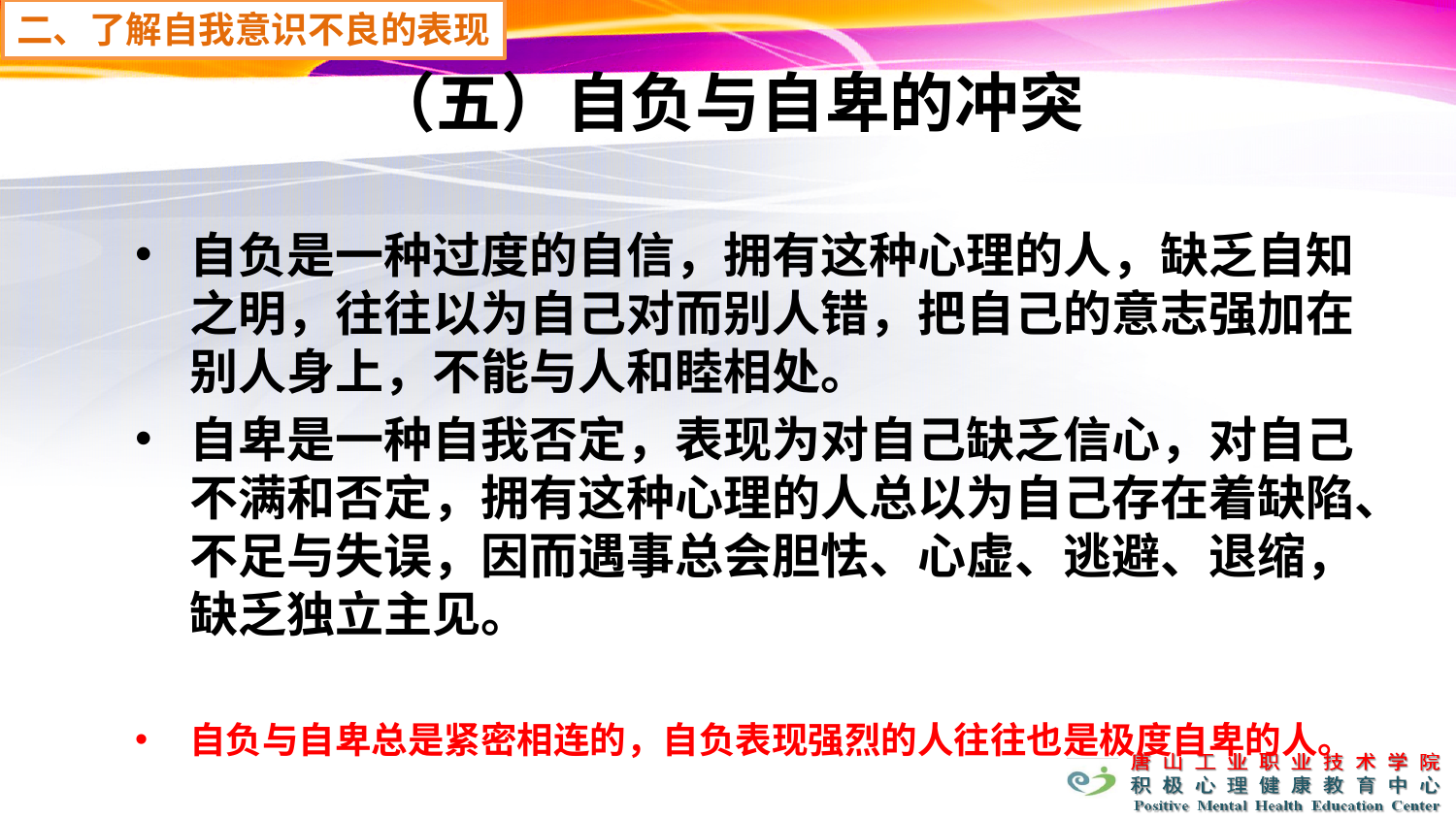

二、了解自我意识不良的表现
# （五）自负与自卑的冲突
自负是一种过度的自信，拥有这种心理的人，缺乏自知之明，往往以为自己对而别人错，把自己的意志强加在别人身上，不能与人和睦相处。
自卑是一种自我否定，表现为对自己缺乏信心，对自己不满和否定，拥有这种心理的人总以为自己存在着缺陷、不足与失误，因而遇事总会胆怯、心虚、逃避、退缩，缺乏独立主见。

自负与自卑总是紧密相连的，自负表现强烈的人往往也是极度自卑的人。